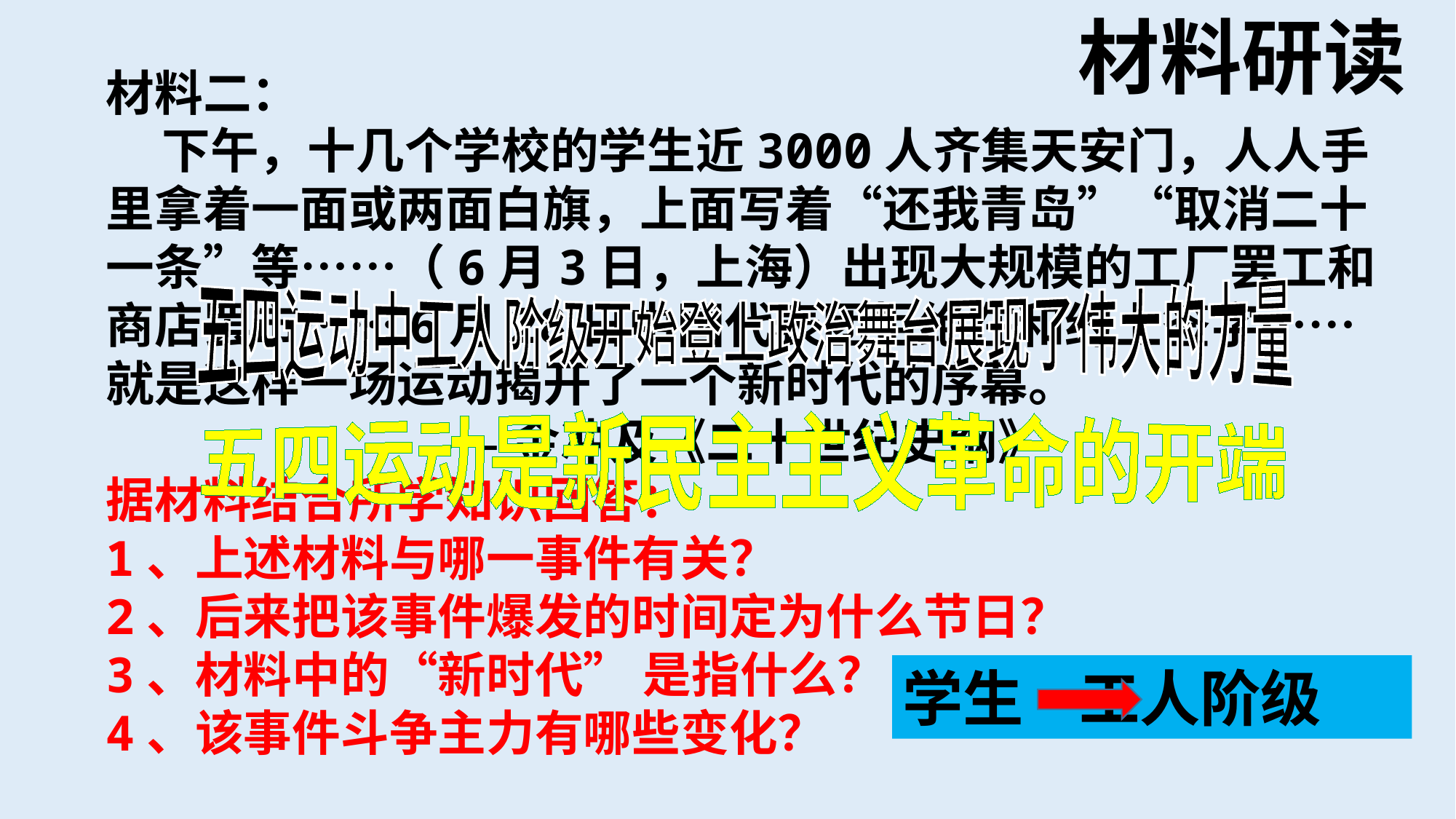

材料研读
材料二：
    下午，十几个学校的学生近3000人齐集天安门，人人手里拿着一面或两面白旗，上面写着“还我青岛”“取消二十一条”等……（6月3日，上海）出现大规模的工厂罢工和商店罢市……6月28日中国代表团拒绝在和约上签字…… 就是这样一场运动揭开了一个新时代的序幕。
                            ﹣﹣金冲及《二十世纪史纲》
据材料结合所学知识回答：
1、上述材料与哪一事件有关？
2、后来把该事件爆发的时间定为什么节日？
3、材料中的“新时代” 是指什么？
4、该事件斗争主力有哪些变化？

五四运动中工人阶级开始登上政治舞台展现了伟大的力量
五四运动是新民主主义革命的开端
学生    工人阶级